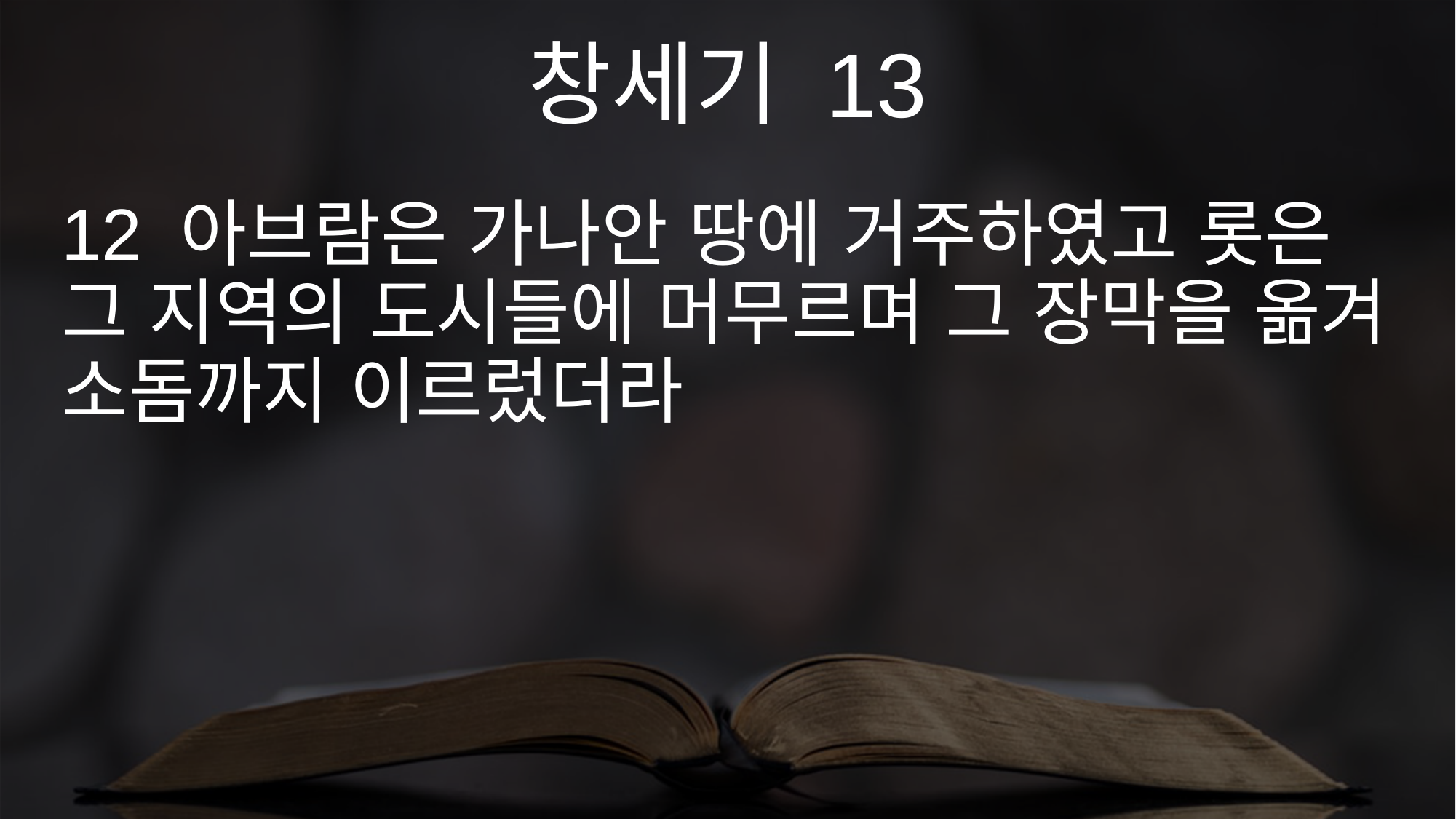

창세기 13
12 아브람은 가나안 땅에 거주하였고 롯은 그 지역의 도시들에 머무르며 그 장막을 옮겨 소돔까지 이르렀더라